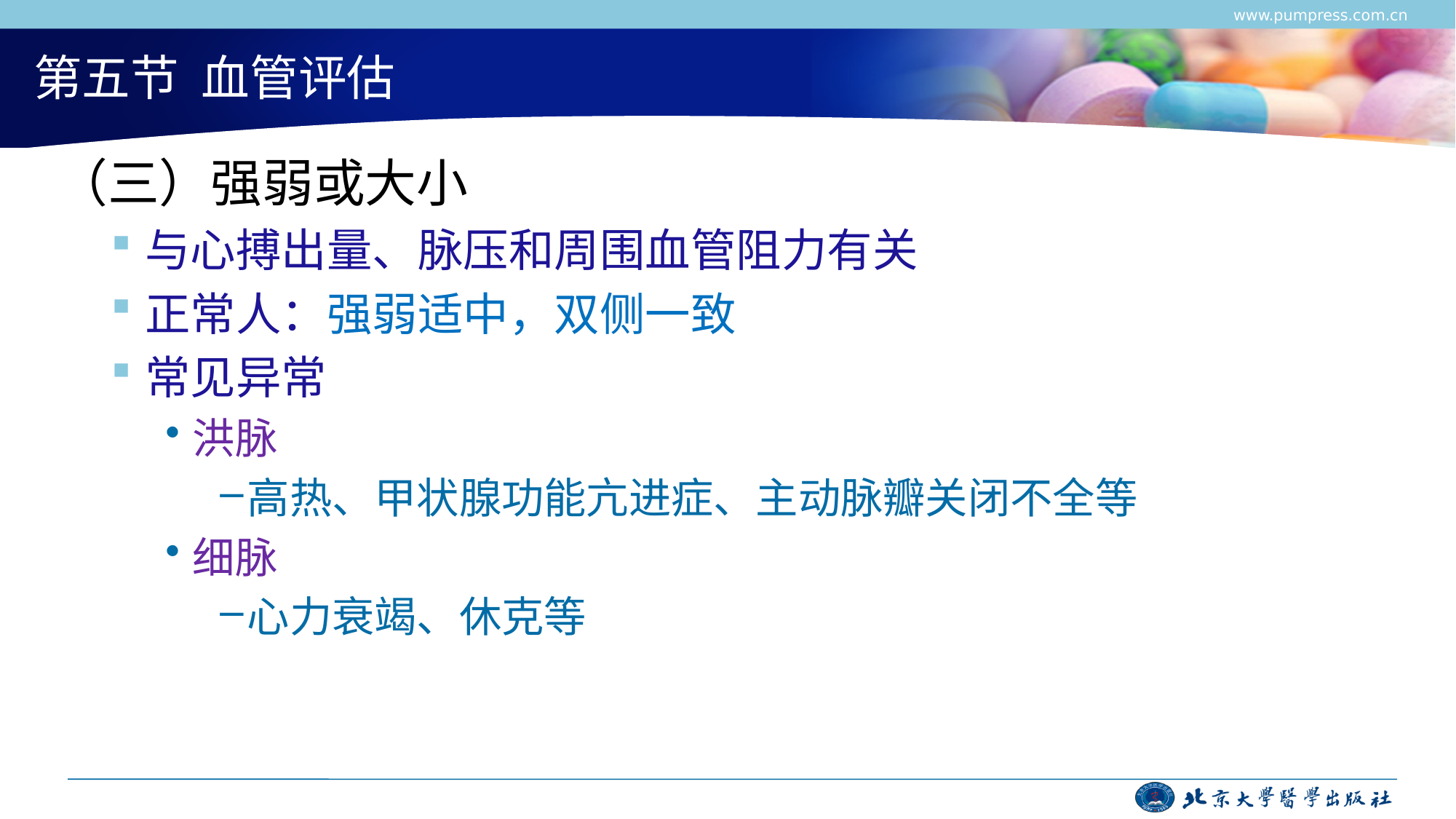

www.pumpress.com.cn
# 第五节  血管评估
（三）强弱或大小
与心搏出量、脉压和周围血管阻力有关
正常人：强弱适中，双侧一致
常见异常
洪脉
高热、甲状腺功能亢进症、主动脉瓣关闭不全等
细脉
心力衰竭、休克等